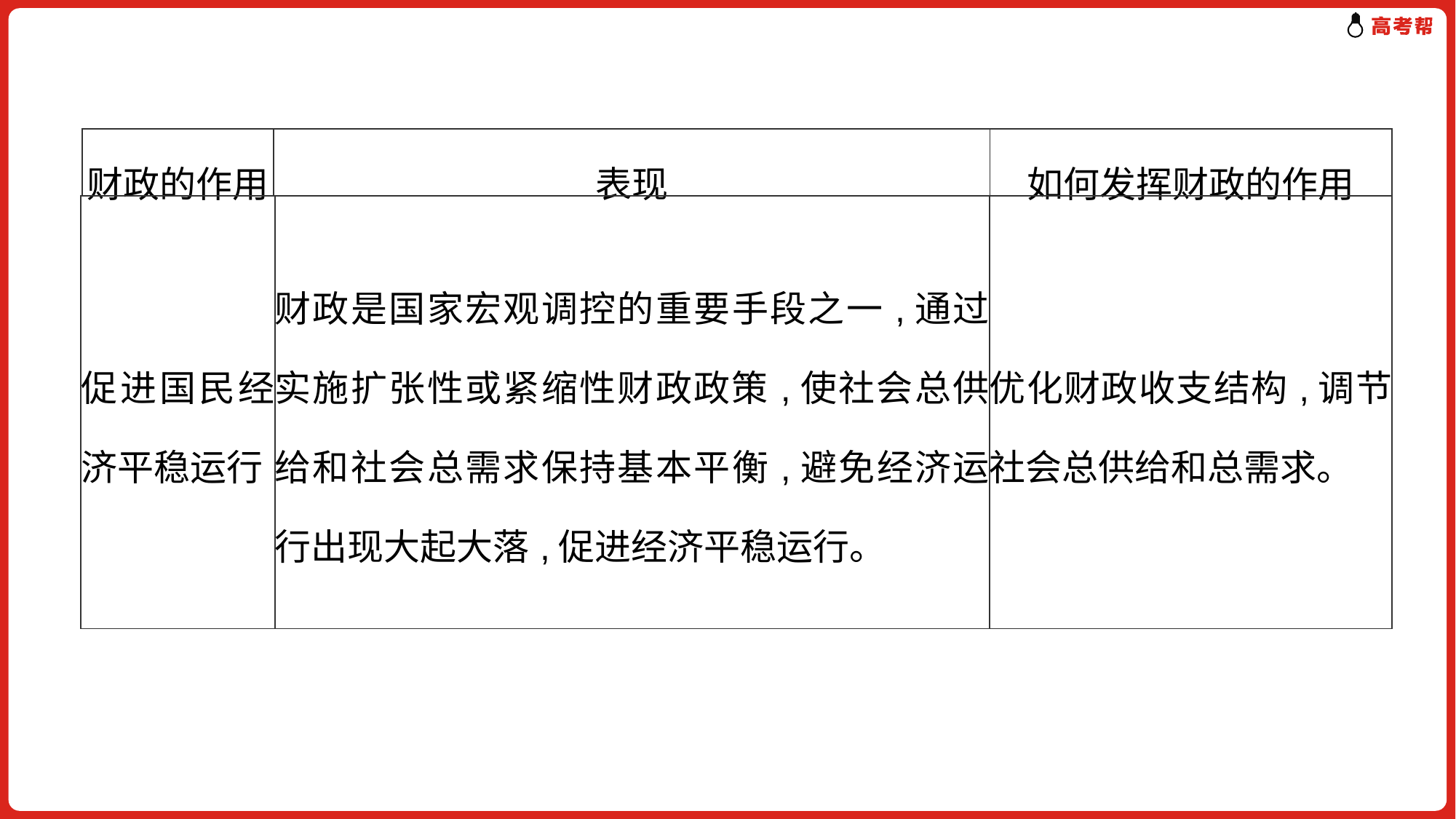

| 财政的作用 | 表现 | 如何发挥财政的作用 |
| --- | --- | --- |
| 促进国民经济平稳运行 | 财政是国家宏观调控的重要手段之一,通过实施扩张性或紧缩性财政政策,使社会总供给和社会总需求保持基本平衡,避免经济运行出现大起大落,促进经济平稳运行。 | 优化财政收支结构,调节社会总供给和总需求。 |
| --- | --- | --- |